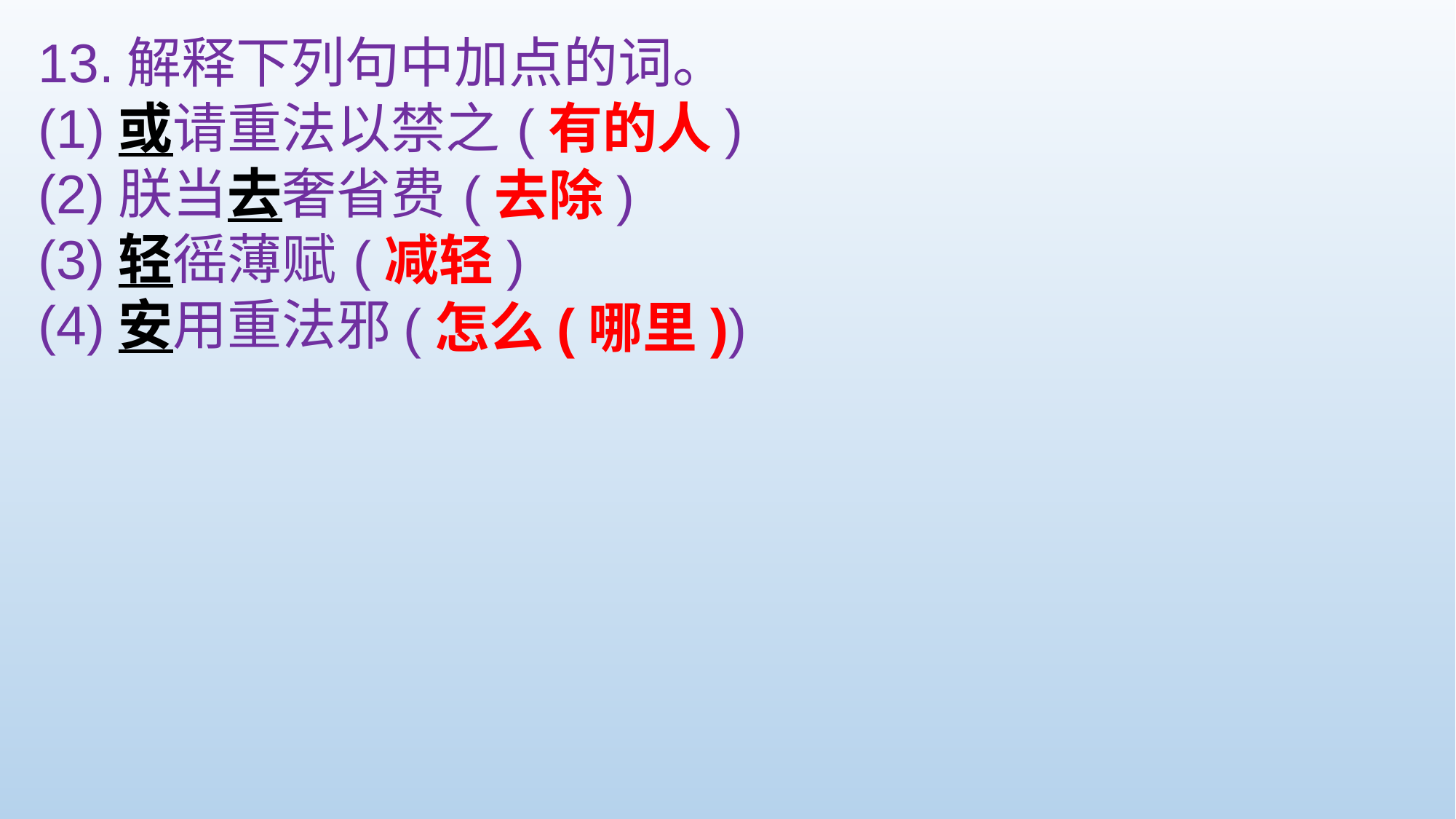

13.解释下列句中加点的词。
(1)或请重法以禁之
(2)朕当去奢省费
(3)轻徭薄赋
(4)安用重法邪
(有的人)
(去除)
(减轻)
(怎么(哪里))